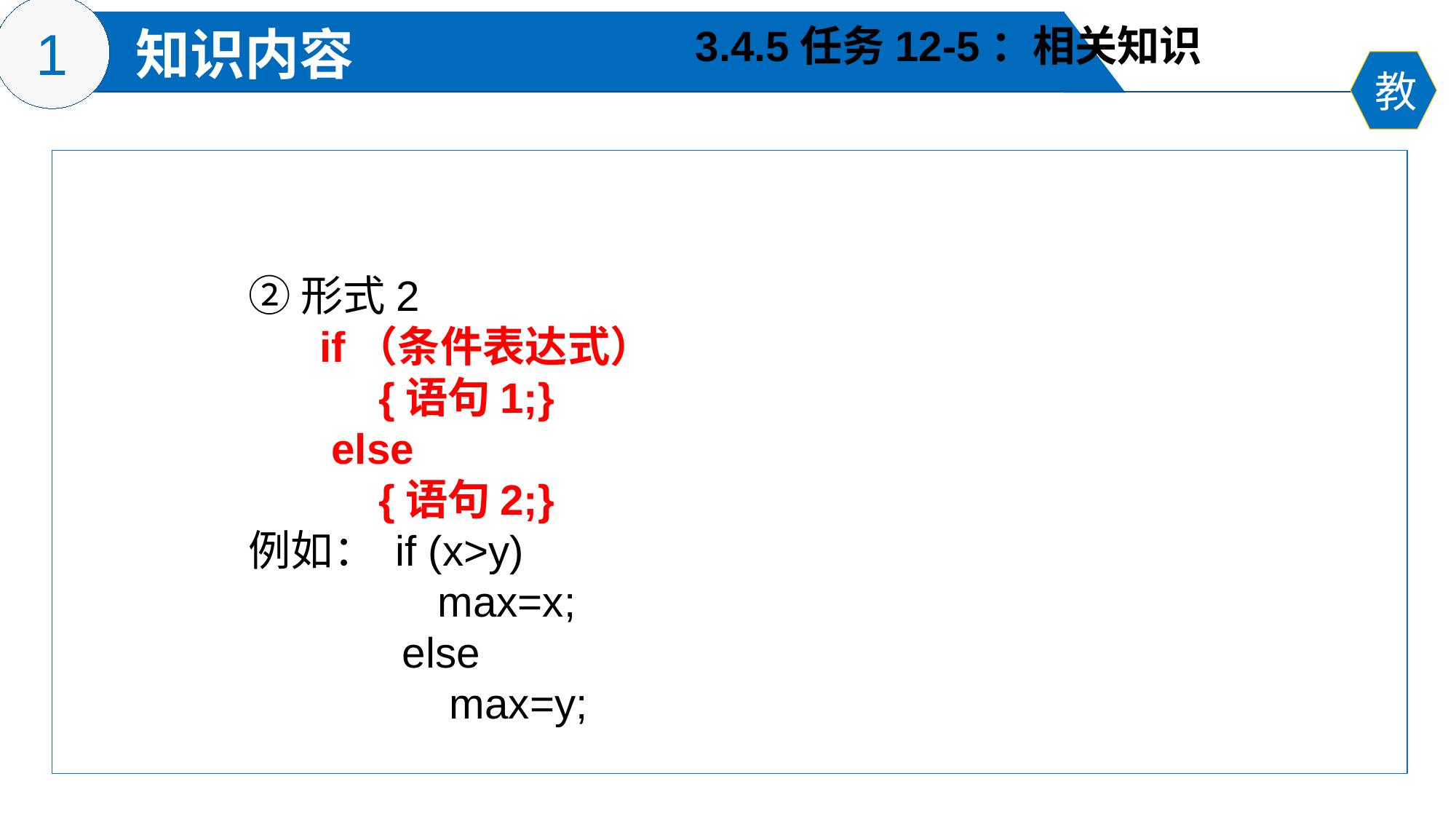

3.4.5任务12-5：相关知识

②形式2
      if（条件表达式）
           {语句1;}
       else
           {语句2;}
例如： if (x>y)
                max=x;
             else
                 max=y;